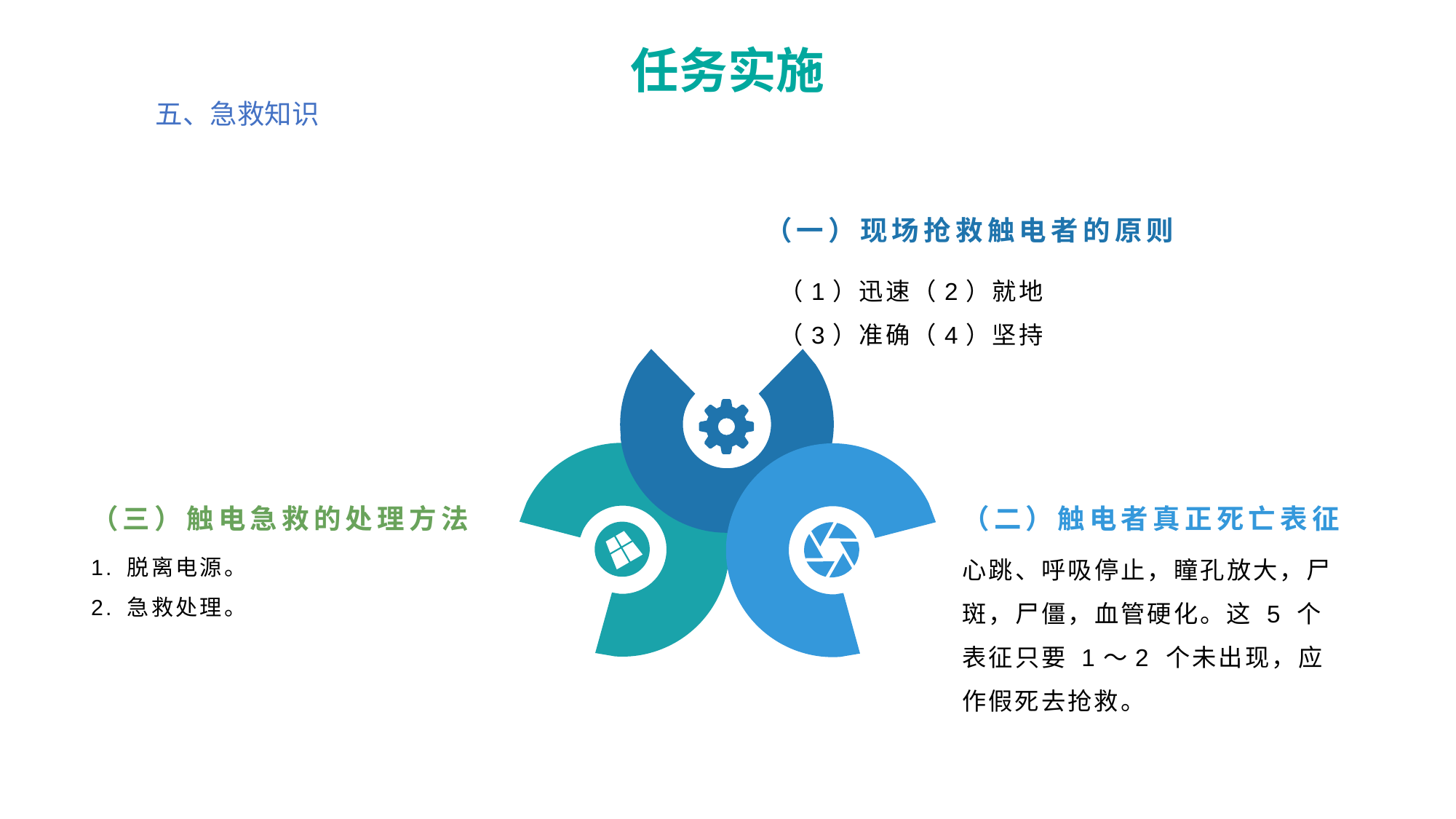

任务实施
五、急救知识
（一）现场抢救触电者的原则
（1）迅速（2）就地
（3）准确（4）坚持

（三）触电急救的处理方法
（二）触电者真正死亡表征

1. 脱离电源。
2. 急救处理。
心跳、呼吸停止，瞳孔放大，尸斑，尸僵，血管硬化。这 5 个表征只要 1～2 个未出现，应作假死去抢救。